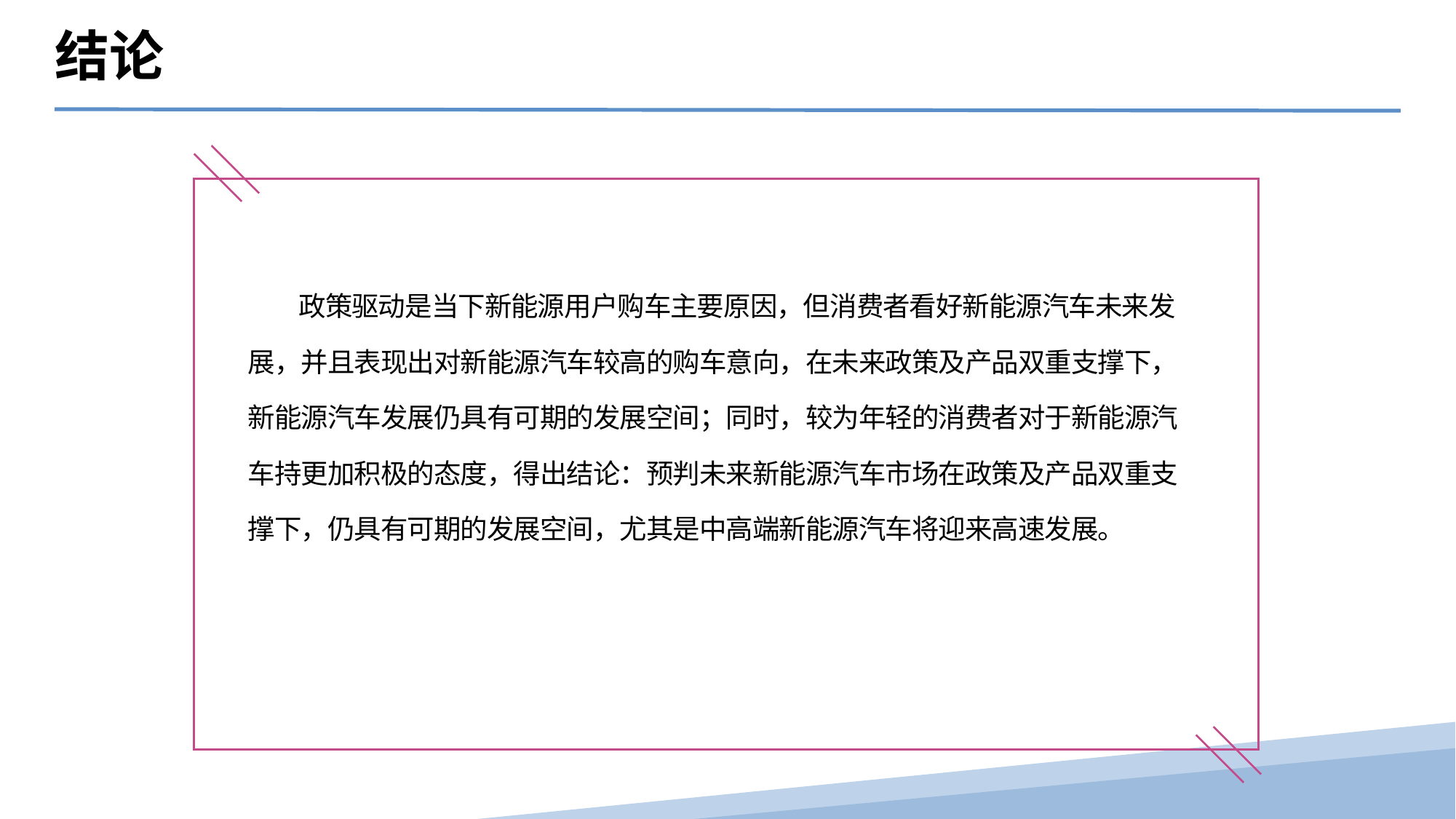

结论
        政策驱动是当下新能源用户购车主要原因，但消费者看好新能源汽车未来发展，并且表现出对新能源汽车较高的购车意向，在未来政策及产品双重支撑下，新能源汽车发展仍具有可期的发展空间；同时，较为年轻的消费者对于新能源汽车持更加积极的态度，得出结论：预判未来新能源汽车市场在政策及产品双重支撑下，仍具有可期的发展空间，尤其是中高端新能源汽车将迎来高速发展。